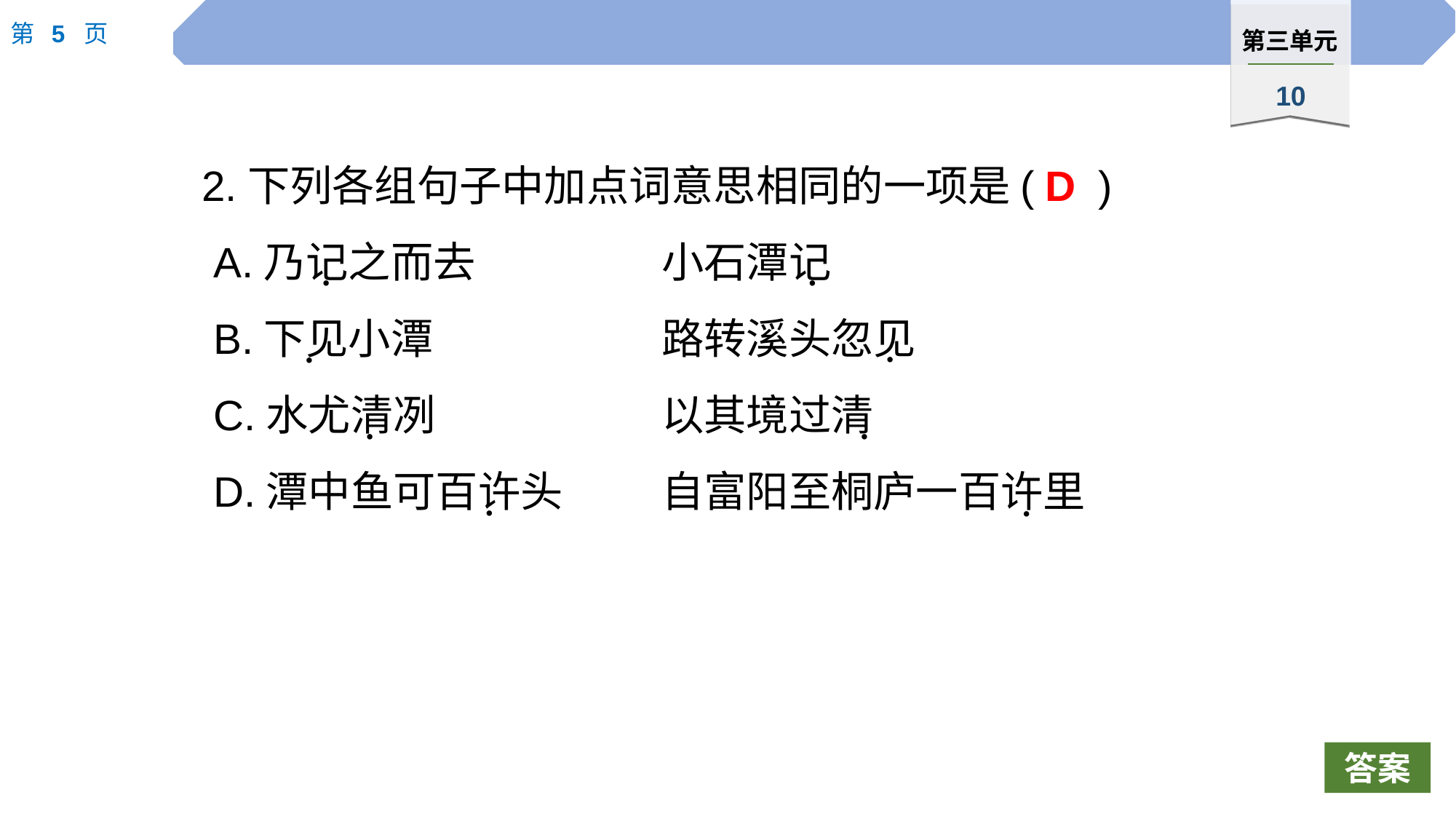

2.下列各组句子中加点词意思相同的一项是(	)
 A.乃记之而去　　　	小石潭记
 B.下见小潭			路转溪头忽见
 C.水尤清冽			以其境过清
 D.潭中鱼可百许头	自富阳至桐庐一百许里
D
 ·
 ·
 ·
 ·
 ·
 ·
 ·
 ·
答案